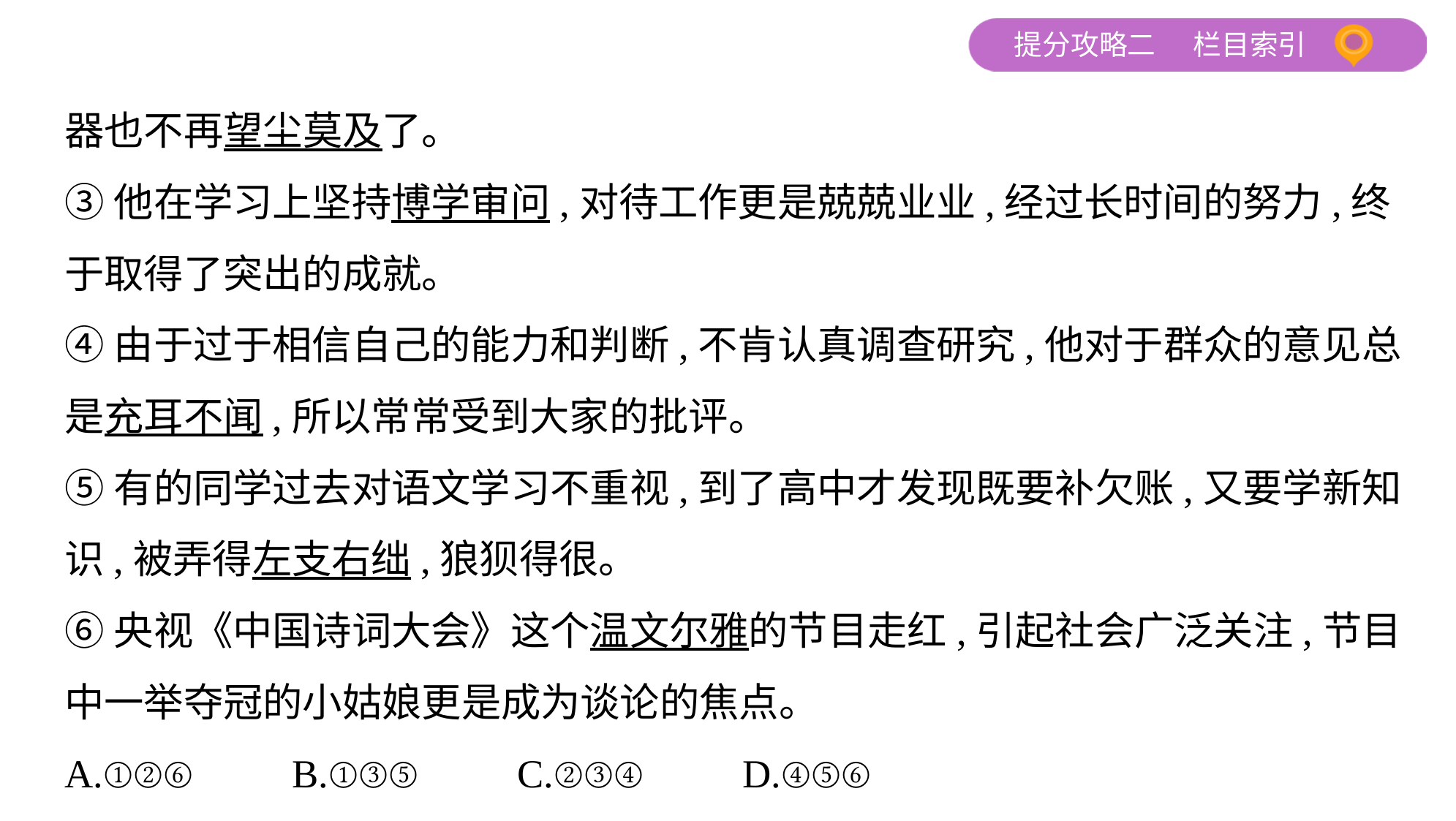

器也不再望尘莫及了。
③他在学习上坚持博学审问,对待工作更是兢兢业业,经过长时间的努力,终
于取得了突出的成就。
④由于过于相信自己的能力和判断,不肯认真调查研究,他对于群众的意见总
是充耳不闻,所以常常受到大家的批评。
⑤有的同学过去对语文学习不重视,到了高中才发现既要补欠账,又要学新知
识,被弄得左支右绌,狼狈得很。
⑥央视《中国诗词大会》这个温文尔雅的节目走红,引起社会广泛关注,节目
中一举夺冠的小姑娘更是成为谈论的焦点。
A.①②⑥　　B.①③⑤　　C.②③④　　D.④⑤⑥